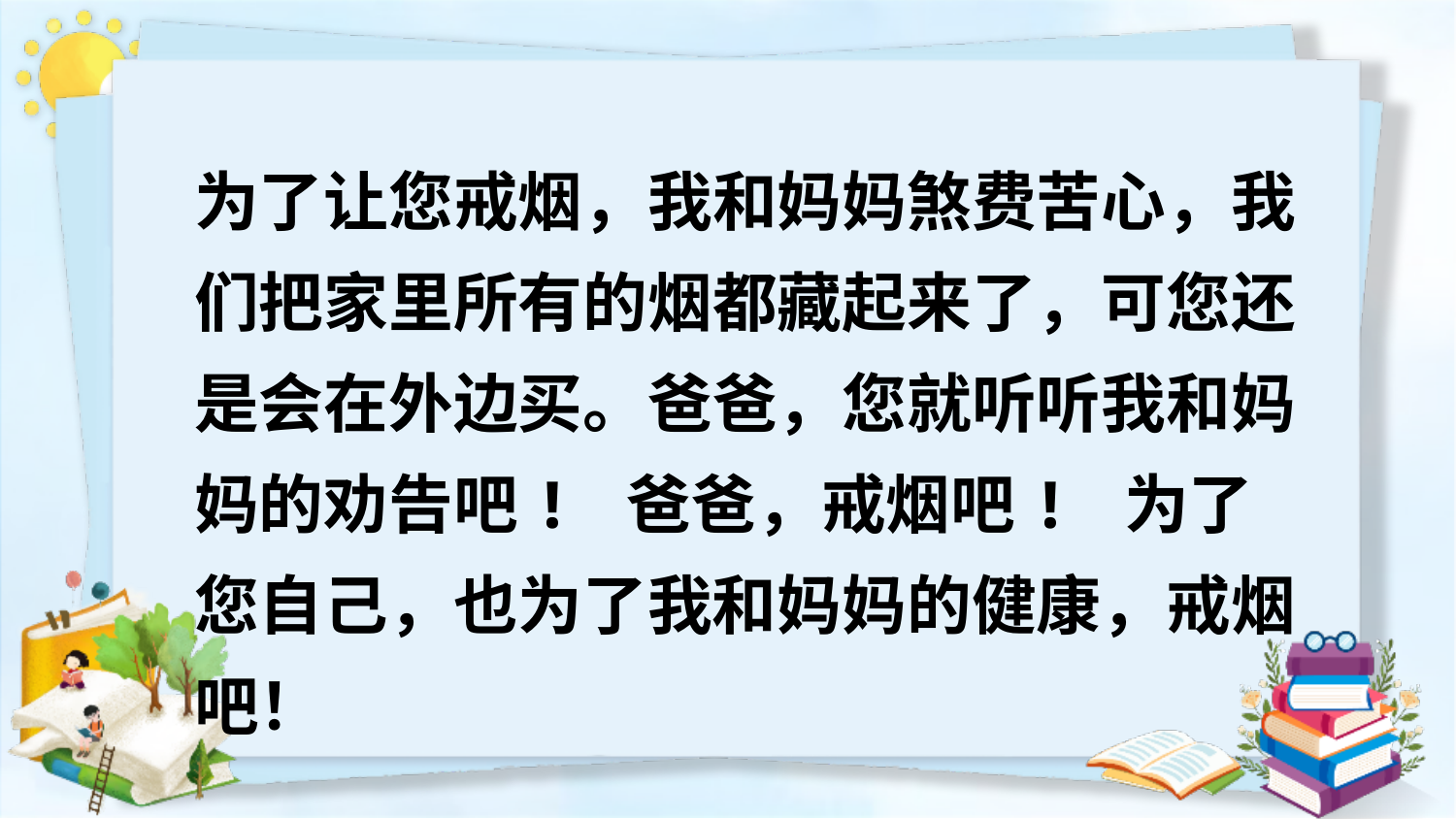

为了让您戒烟，我和妈妈煞费苦心，我们把家里所有的烟都藏起来了，可您还是会在外边买。爸爸，您就听听我和妈妈的劝告吧! 爸爸，戒烟吧! 为了您自己，也为了我和妈妈的健康，戒烟吧！